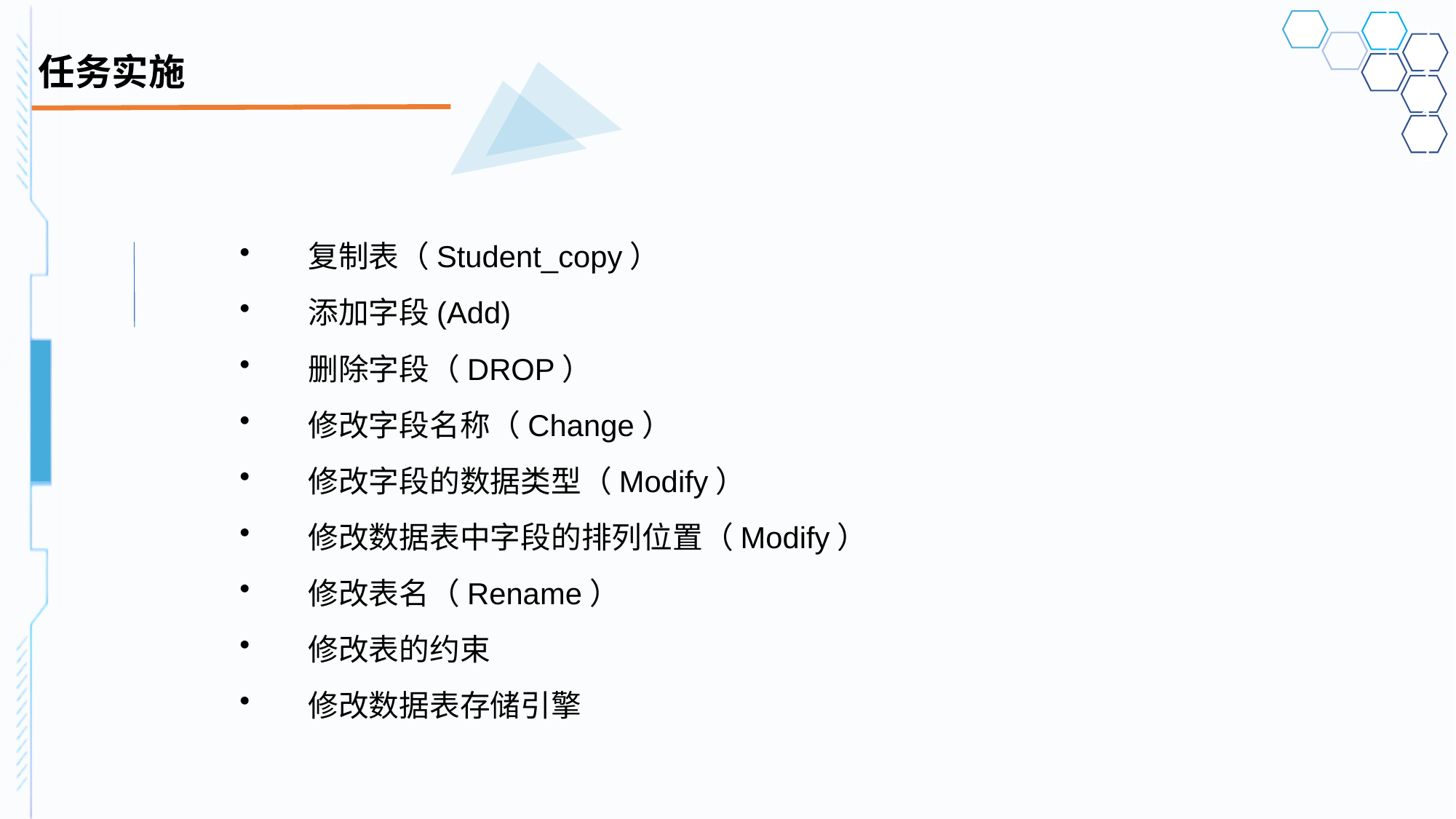

# 任务实施

复制表（Student_copy）
添加字段(Add)
删除字段（DROP）
修改字段名称（Change）
修改字段的数据类型（Modify）
修改数据表中字段的排列位置（Modify）
修改表名（Rename）
修改表的约束
修改数据表存储引擎